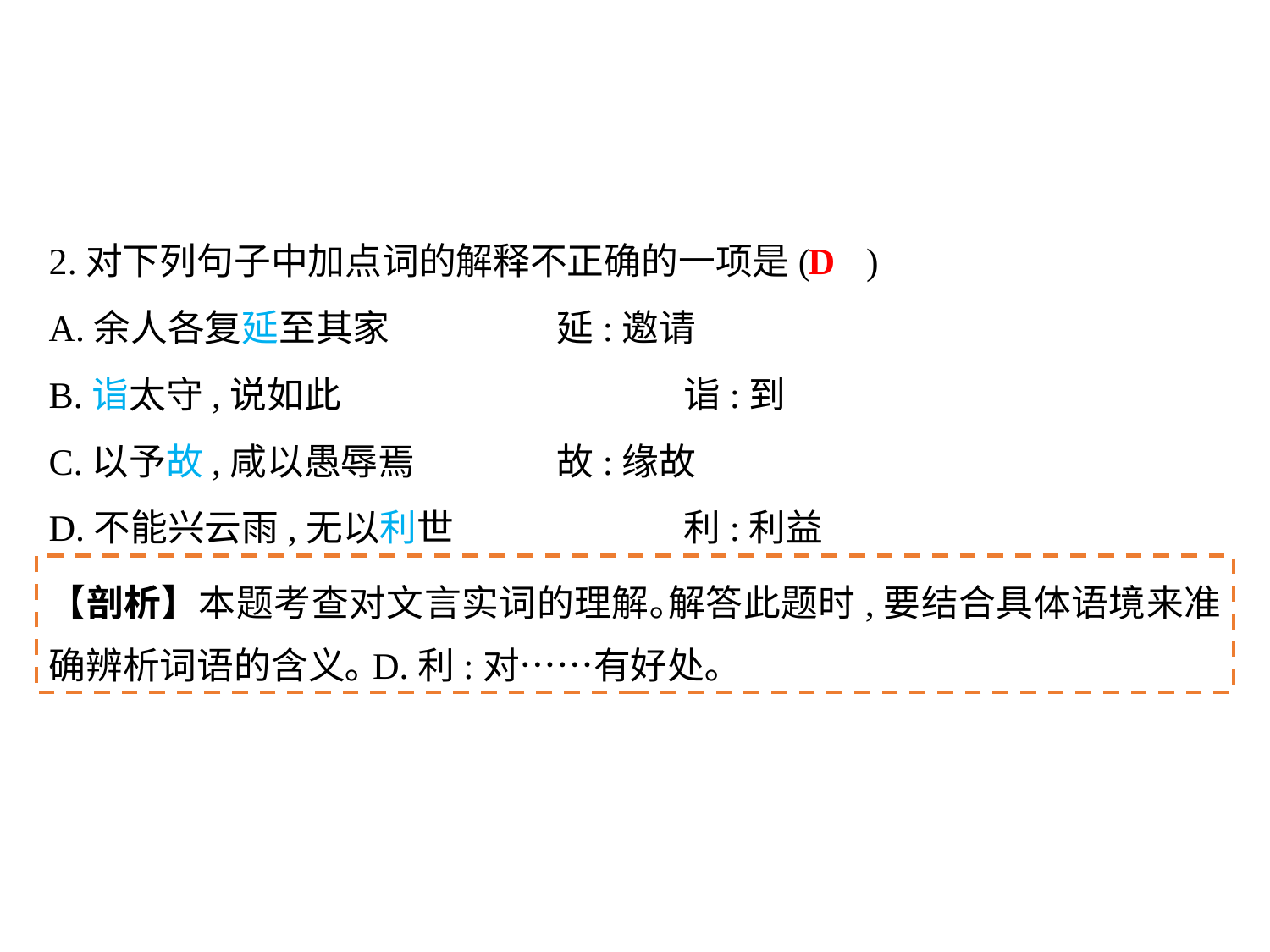

2.对下列句子中加点词的解释不正确的一项是(      )
A.余人各复延至其家		延:邀请
B.诣太守,说如此			诣:到
C.以予故,咸以愚辱焉		故:缘故
D.不能兴云雨,无以利世		利:利益
D
【剖析】本题考查对文言实词的理解｡解答此题时,要结合具体语境来准确辨析词语的含义｡D.利:对……有好处｡